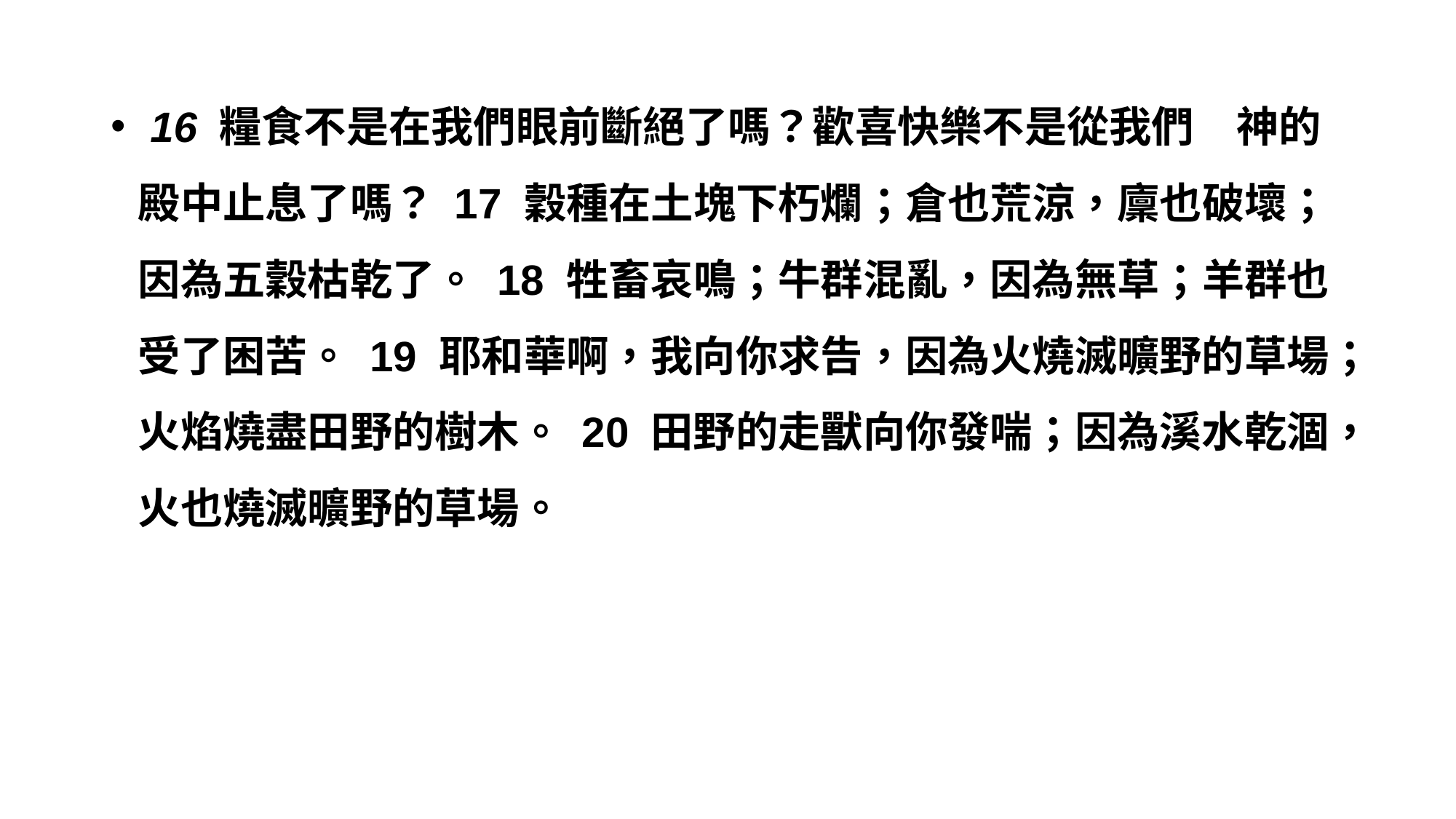

16 糧食不是在我們眼前斷絕了嗎？歡喜快樂不是從我們　神的殿中止息了嗎？ 17 穀種在土塊下朽爛；倉也荒涼，廩也破壞；因為五穀枯乾了。 18 牲畜哀鳴；牛群混亂，因為無草；羊群也受了困苦。 19 耶和華啊，我向你求告，因為火燒滅曠野的草場；火焰燒盡田野的樹木。 20 田野的走獸向你發喘；因為溪水乾涸，火也燒滅曠野的草場。